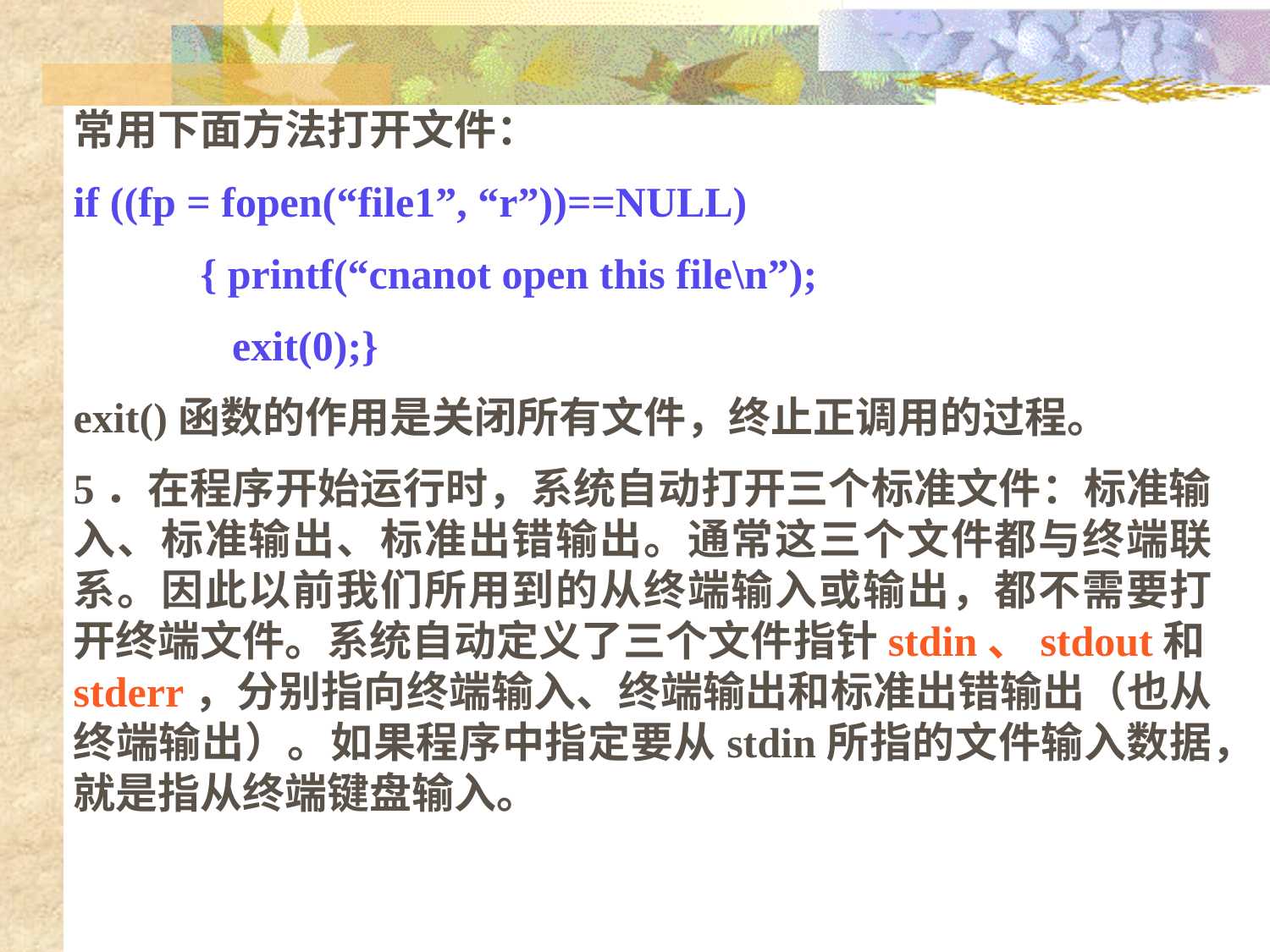

常用下面方法打开文件：
if ((fp = fopen(“file1”, “r”))==NULL)
	{ printf(“cnanot open this file\n”);
               exit(0);}
exit()函数的作用是关闭所有文件，终止正调用的过程。
5．在程序开始运行时，系统自动打开三个标准文件：标准输入、标准输出、标准出错输出。通常这三个文件都与终端联系。因此以前我们所用到的从终端输入或输出，都不需要打开终端文件。系统自动定义了三个文件指针stdin、stdout和stderr，分别指向终端输入、终端输出和标准出错输出（也从终端输出）。如果程序中指定要从stdin所指的文件输入数据，就是指从终端键盘输入。